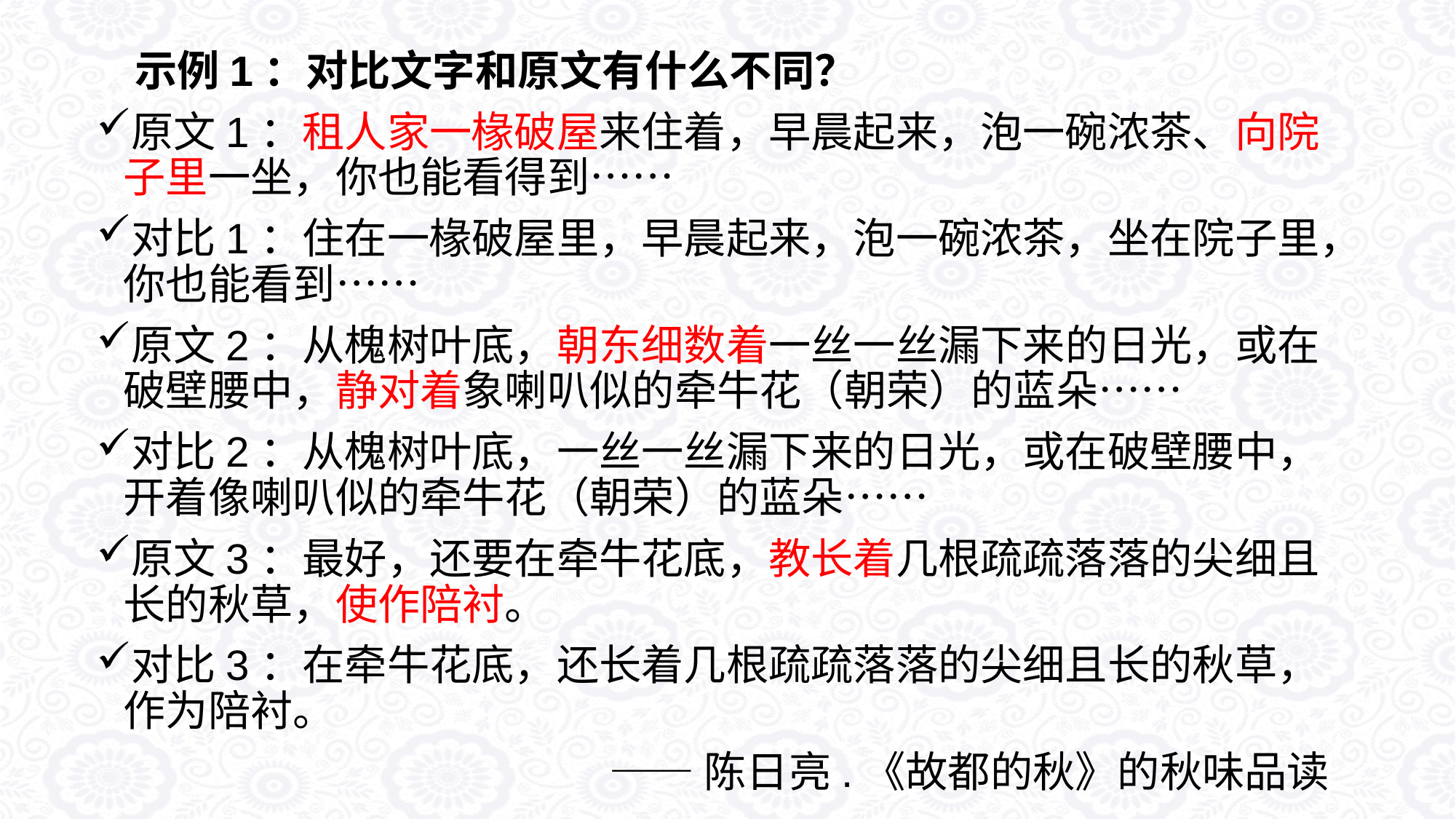

示例1：对比文字和原文有什么不同？
原文1：租人家一椽破屋来住着，早晨起来，泡一碗浓茶、向院子里一坐，你也能看得到……
对比1：住在一椽破屋里，早晨起来，泡一碗浓茶，坐在院子里，你也能看到……
原文2：从槐树叶底，朝东细数着一丝一丝漏下来的日光，或在破壁腰中，静对着象喇叭似的牵牛花（朝荣）的蓝朵……
对比2：从槐树叶底，一丝一丝漏下来的日光，或在破壁腰中，开着像喇叭似的牵牛花（朝荣）的蓝朵……
原文3：最好，还要在牵牛花底，教长着几根疏疏落落的尖细且长的秋草，使作陪衬。
对比3：在牵牛花底，还长着几根疏疏落落的尖细且长的秋草，作为陪衬。
——陈日亮.《故都的秋》的秋味品读